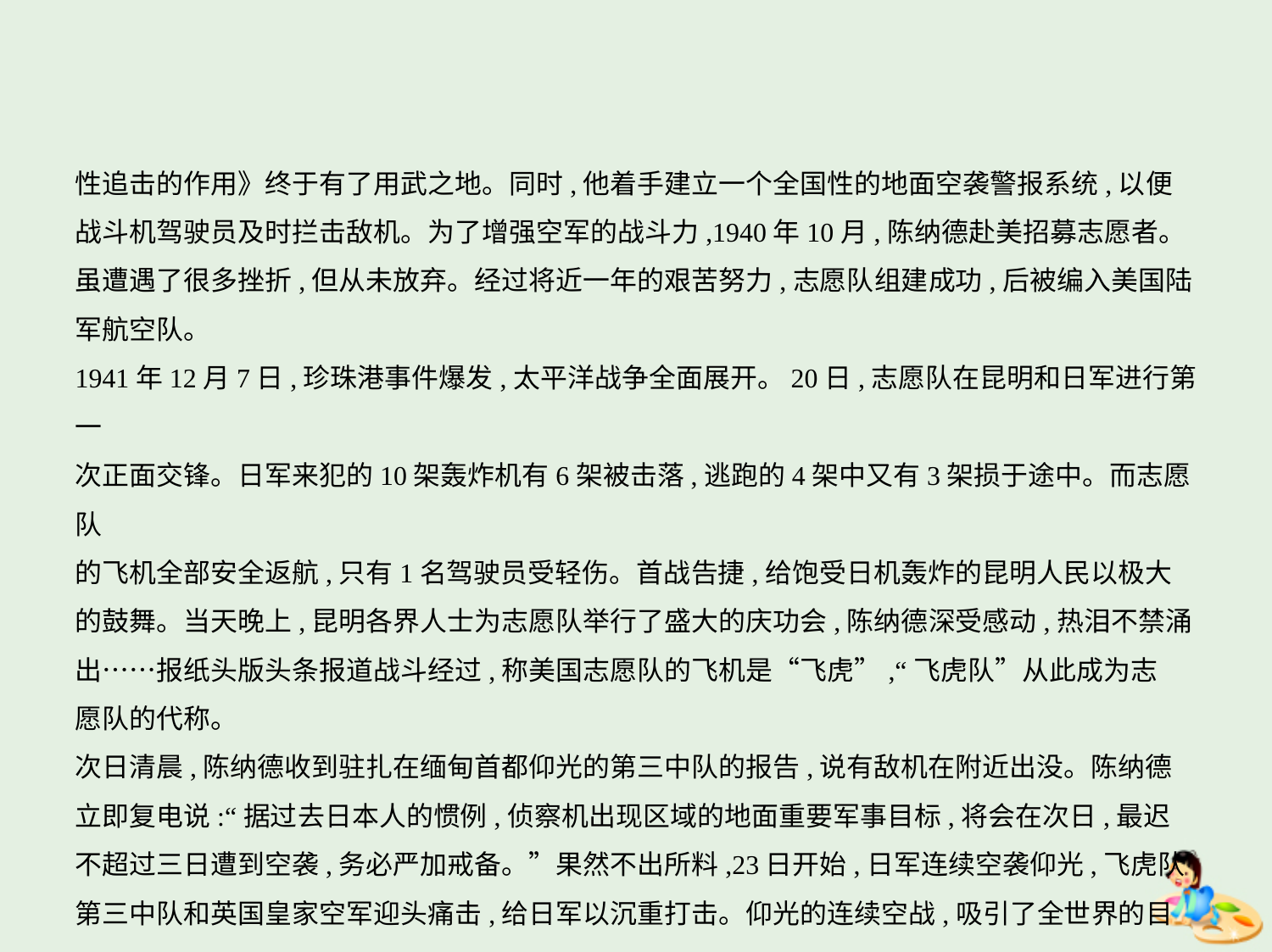

性追击的作用》终于有了用武之地。同时,他着手建立一个全国性的地面空袭警报系统,以便
战斗机驾驶员及时拦击敌机。为了增强空军的战斗力,1940年10月,陈纳德赴美招募志愿者。
虽遭遇了很多挫折,但从未放弃。经过将近一年的艰苦努力,志愿队组建成功,后被编入美国陆
军航空队。
1941年12月7日,珍珠港事件爆发,太平洋战争全面展开。20日,志愿队在昆明和日军进行第一
次正面交锋。日军来犯的10架轰炸机有6架被击落,逃跑的4架中又有3架损于途中。而志愿队
的飞机全部安全返航,只有1名驾驶员受轻伤。首战告捷,给饱受日机轰炸的昆明人民以极大
的鼓舞。当天晚上,昆明各界人士为志愿队举行了盛大的庆功会,陈纳德深受感动,热泪不禁涌
出……报纸头版头条报道战斗经过,称美国志愿队的飞机是“飞虎”,“飞虎队”从此成为志
愿队的代称。
次日清晨,陈纳德收到驻扎在缅甸首都仰光的第三中队的报告,说有敌机在附近出没。陈纳德
立即复电说:“据过去日本人的惯例,侦察机出现区域的地面重要军事目标,将会在次日,最迟
不超过三日遭到空袭,务必严加戒备。”果然不出所料,23日开始,日军连续空袭仰光,飞虎队
第三中队和英国皇家空军迎头痛击,给日军以沉重打击。仰光的连续空战,吸引了全世界的目